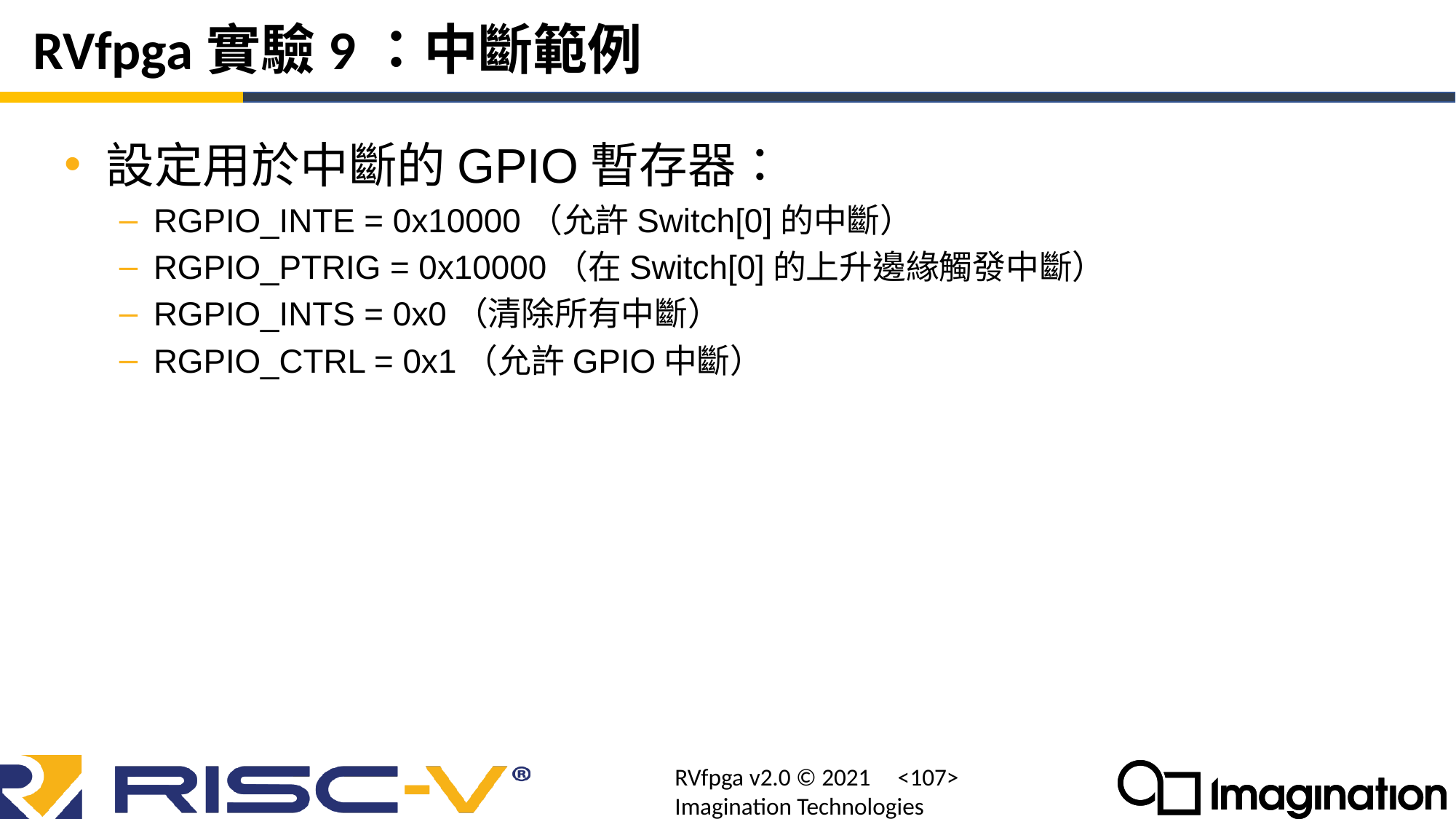

# RVfpga實驗9：中斷範例
設定用於中斷的GPIO暫存器：
RGPIO_INTE = 0x10000（允許Switch[0]的中斷）
RGPIO_PTRIG = 0x10000（在Switch[0]的上升邊緣觸發中斷）
RGPIO_INTS = 0x0（清除所有中斷）
RGPIO_CTRL = 0x1（允許GPIO中斷）